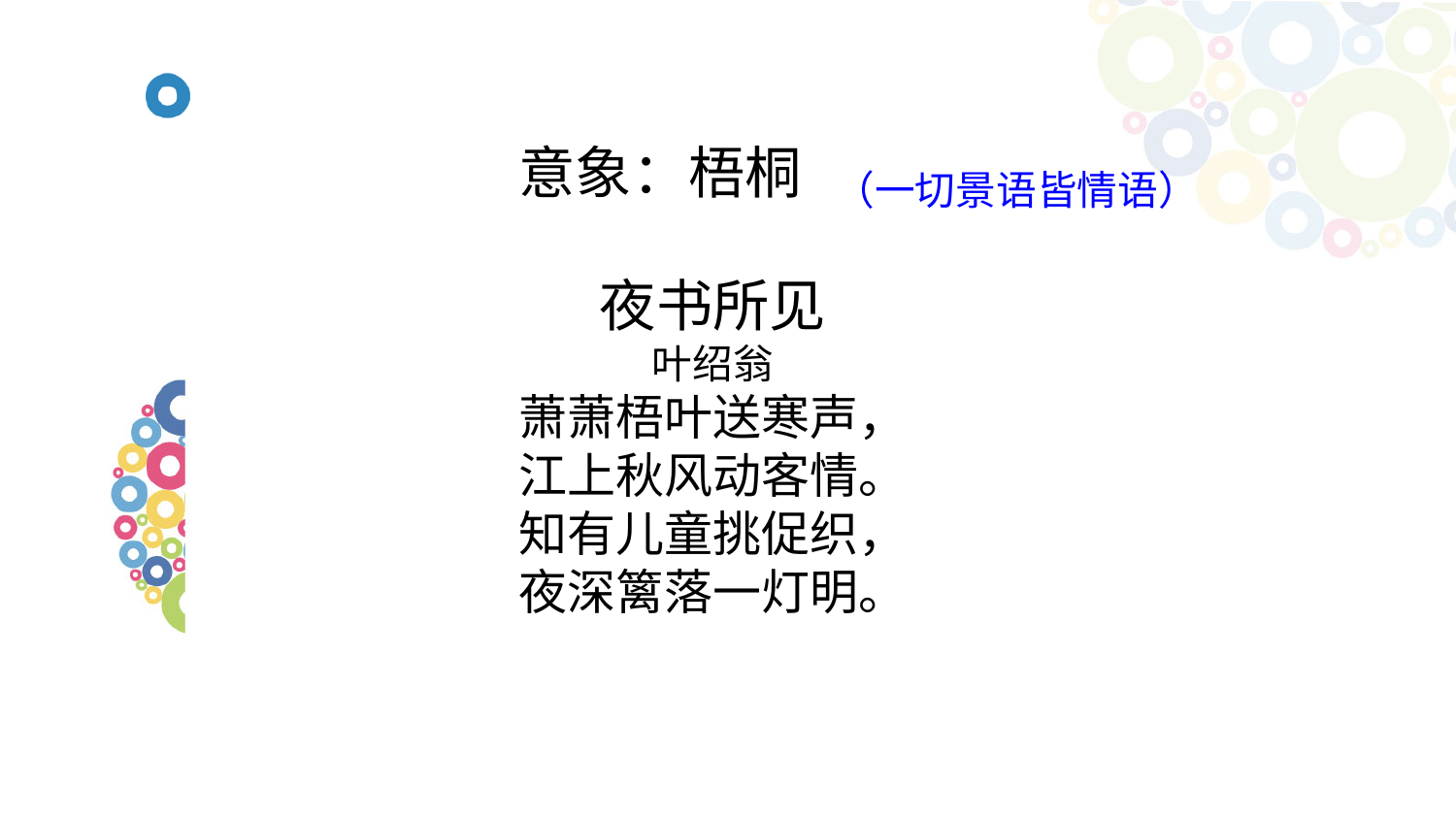

# 意象：梧桐
（一切景语皆情语）
夜书所见
叶绍翁
萧萧梧叶送寒声，
江上秋风动客情。
知有儿童挑促织，
夜深篱落一灯明。